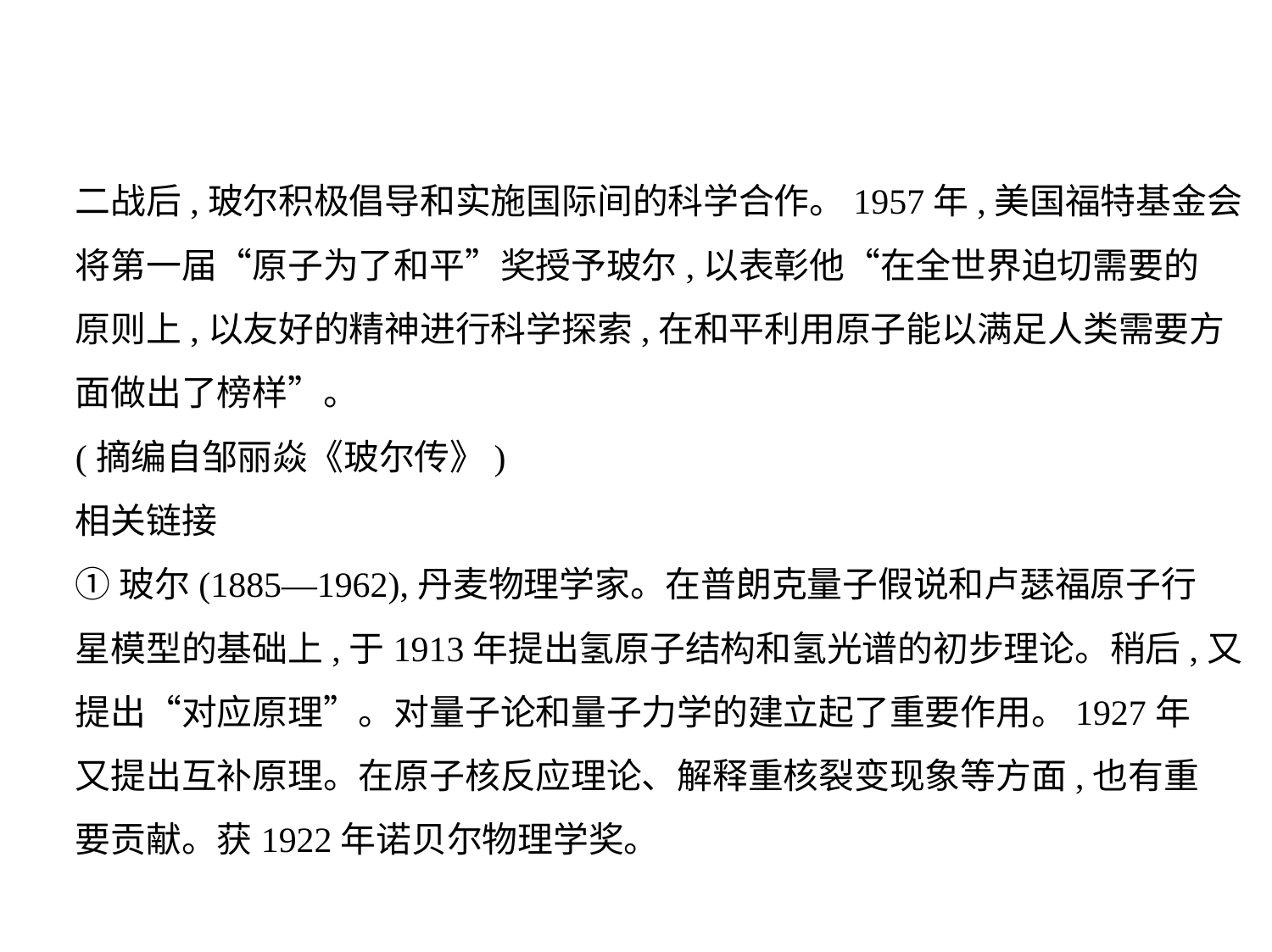

二战后,玻尔积极倡导和实施国际间的科学合作。1957年,美国福特基金会
将第一届“原子为了和平”奖授予玻尔,以表彰他“在全世界迫切需要的
原则上,以友好的精神进行科学探索,在和平利用原子能以满足人类需要方
面做出了榜样”。
(摘编自邹丽焱《玻尔传》)
相关链接
①玻尔(1885—1962),丹麦物理学家。在普朗克量子假说和卢瑟福原子行
星模型的基础上,于1913年提出氢原子结构和氢光谱的初步理论。稍后,又
提出“对应原理”。对量子论和量子力学的建立起了重要作用。1927年
又提出互补原理。在原子核反应理论、解释重核裂变现象等方面,也有重
要贡献。获1922年诺贝尔物理学奖。